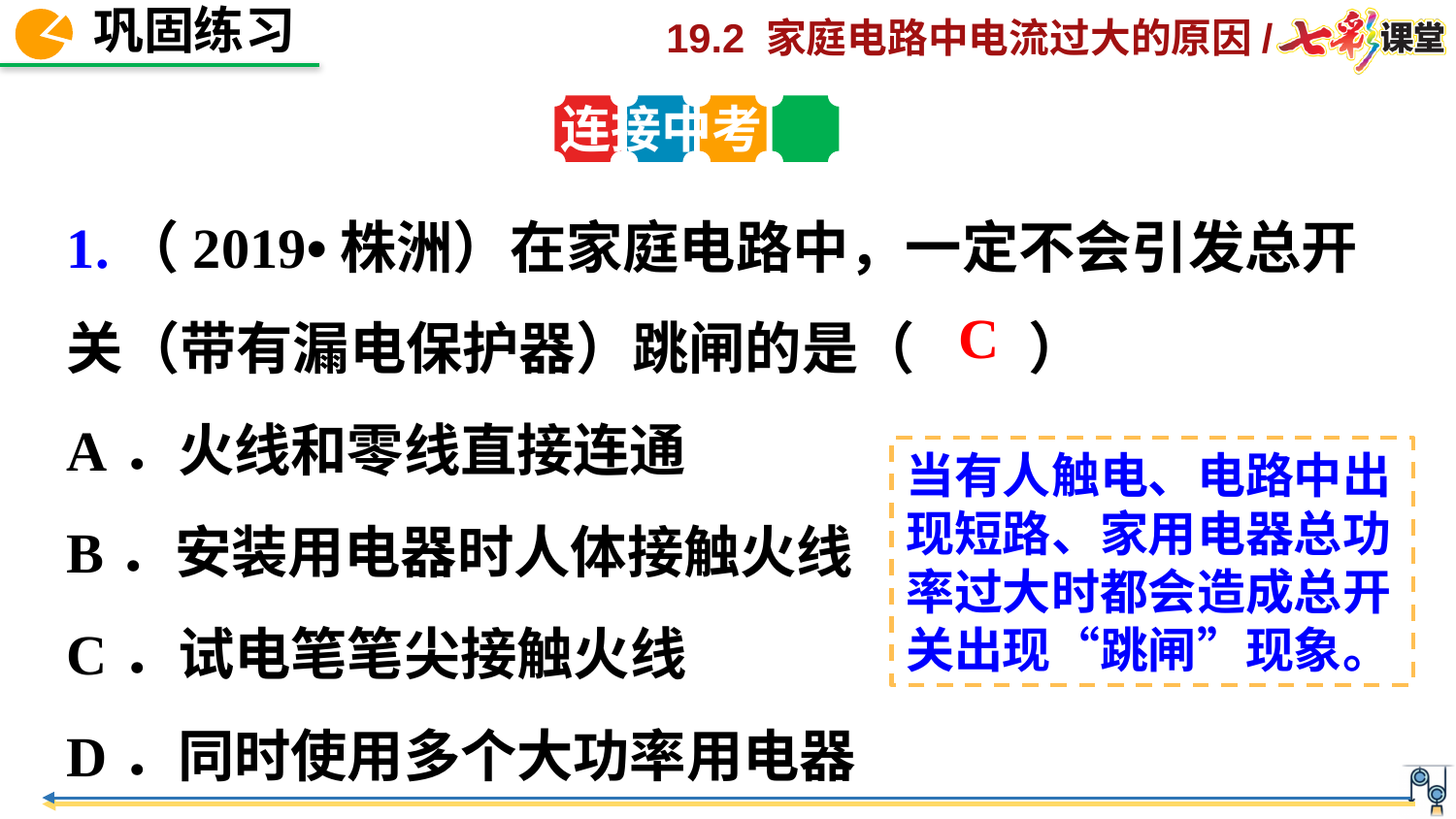

连接中考

1.（2019•株洲）在家庭电路中，一定不会引发总开关（带有漏电保护器）跳闸的是（　　）
A．火线和零线直接连通
B．安装用电器时人体接触火线
C．试电笔笔尖接触火线
D．同时使用多个大功率用电器
C
当有人触电、电路中出现短路、家用电器总功率过大时都会造成总开关出现“跳闸”现象。